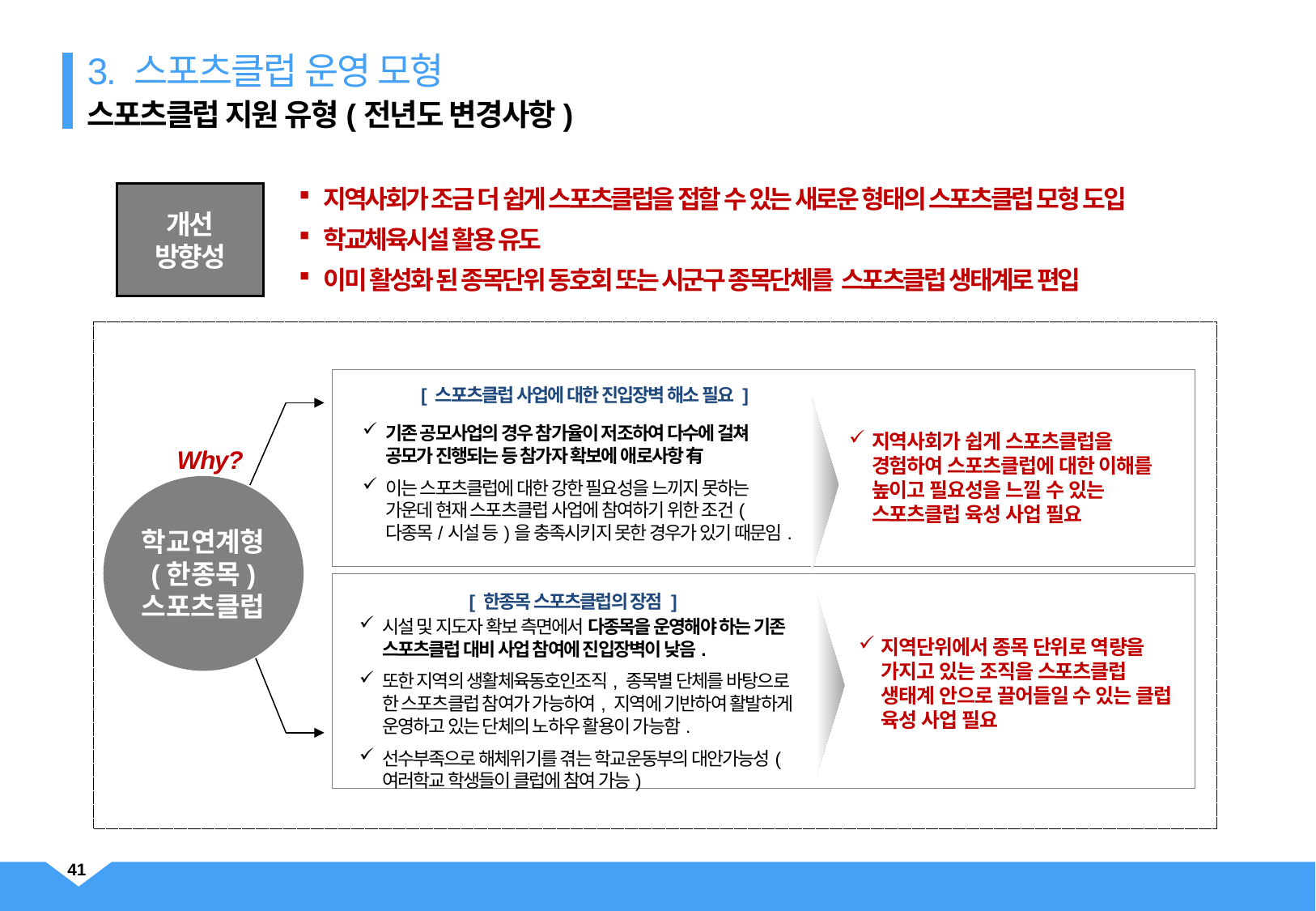

3. 스포츠클럽 운영 모형
스포츠클럽 지원 유형(전년도 변경사항)
지역사회가 조금 더 쉽게 스포츠클럽을 접할 수 있는 새로운 형태의 스포츠클럽 모형 도입
학교체육시설 활용 유도
이미 활성화 된 종목단위 동호회 또는 시군구 종목단체를  스포츠클럽 생태계로 편입
개선
방향성

[ 스포츠클럽 사업에 대한 진입장벽 해소 필요 ]
기존 공모사업의 경우 참가율이 저조하여 다수에 걸쳐 공모가 진행되는 등 참가자 확보에 애로사항 有
이는 스포츠클럽에 대한 강한 필요성을 느끼지 못하는 가운데 현재 스포츠클럽 사업에 참여하기 위한 조건(다종목/시설 등)을 충족시키지 못한 경우가 있기 때문임.
지역사회가 쉽게 스포츠클럽을
경험하여 스포츠클럽에 대한 이해를 높이고 필요성을 느낄 수 있는 스포츠클럽 육성 사업 필요
Why?

학교연계형
(한종목)
스포츠클럽

[ 한종목 스포츠클럽의 장점 ]
지역단위에서 종목 단위로 역량을 가지고 있는 조직을 스포츠클럽 생태계 안으로 끌어들일 수 있는 클럽 육성 사업 필요
시설 및 지도자 확보 측면에서 다종목을 운영해야 하는 기존 스포츠클럽 대비 사업 참여에 진입장벽이 낮음.
또한 지역의 생활체육동호인조직, 종목별 단체를 바탕으로 한 스포츠클럽 참여가 가능하여, 지역에 기반하여 활발하게 운영하고 있는 단체의 노하우 활용이 가능함.
선수부족으로 해체위기를 겪는 학교운동부의 대안가능성(여러학교 학생들이 클럽에 참여 가능)